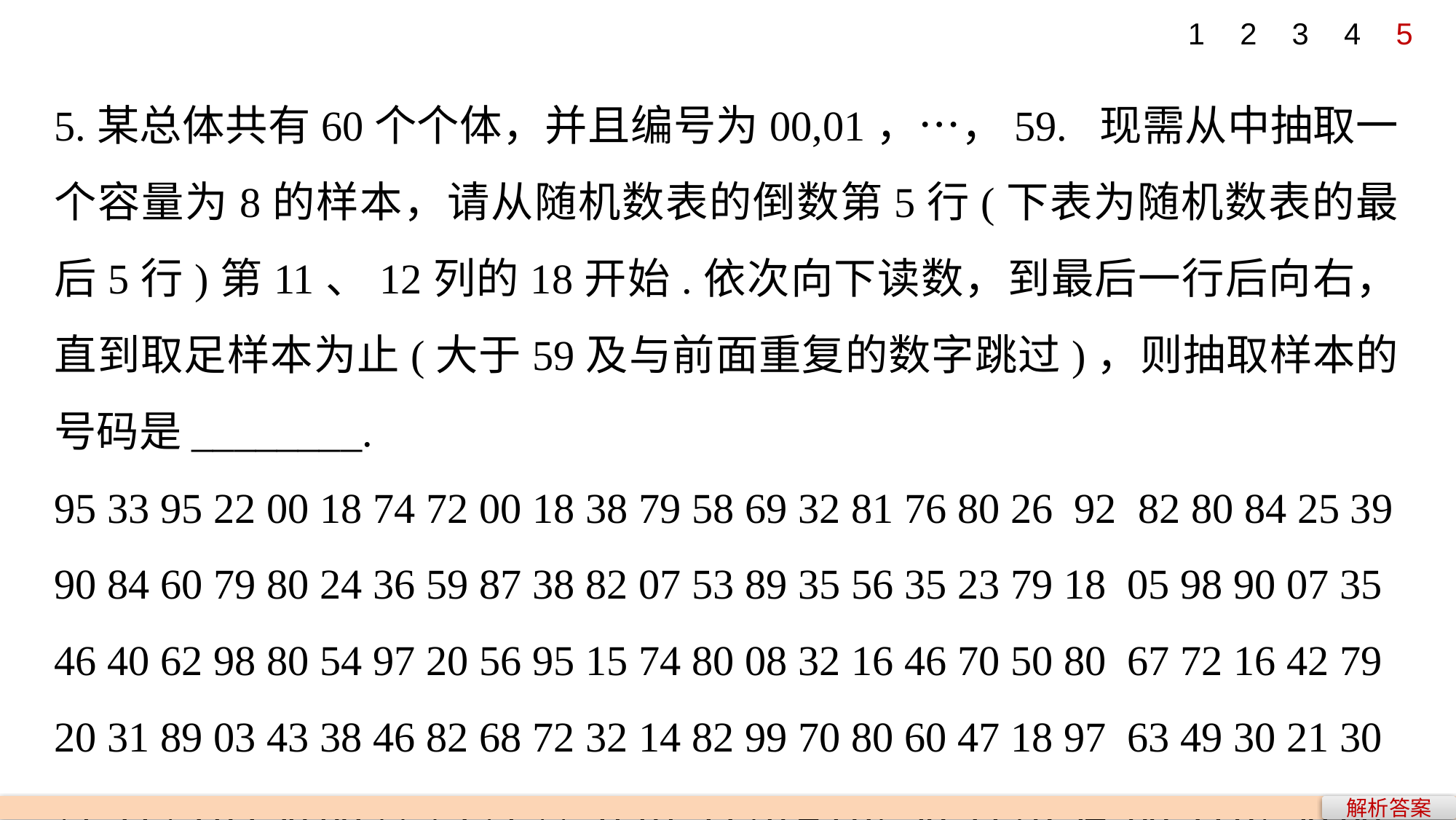

1
2
3
4
5
5.某总体共有60个个体，并且编号为00,01，…，59.  现需从中抽取一个容量为8的样本，请从随机数表的倒数第5行(下表为随机数表的最后5行)第11、12列的18开始.依次向下读数，到最后一行后向右，直到取足样本为止(大于59及与前面重复的数字跳过)，则抽取样本的号码是________.
95 33 95 22 00 18 74 72 00 18 38 79 58 69 32 81 76 80 26  92  82 80 84 25 39
90 84 60 79 80 24 36 59 87 38 82 07 53 89 35 56 35 23 79 18  05 98 90 07 35
46 40 62 98 80 54 97 20 56 95 15 74 80 08 32 16 46 70 50 80  67 72 16 42 79
20 31 89 03 43 38 46 82 68 72 32 14 82 99 70 80 60 47 18 97  63 49 30 21 30
71 59 73 05 50 08 22 23 71 77 91 01 93 20 49 82 96 59 26 94  66 39 67 98 60
解析答案